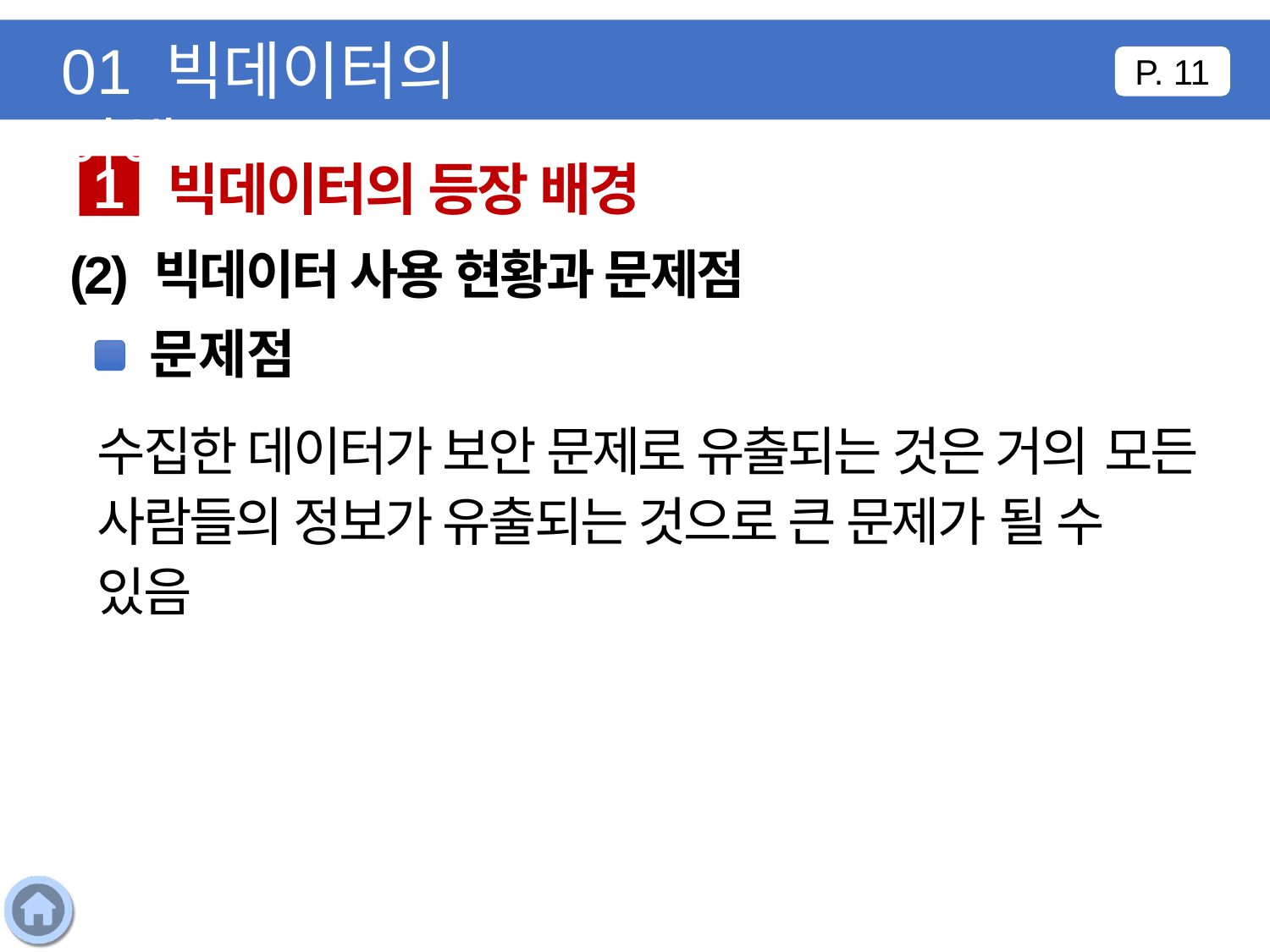

01 빅데이터의 이해
P. 11
빅데이터의 등장 배경
1
(2) 빅데이터 사용 현황과 문제점
문제점

수집한 데이터가 보안 문제로 유출되는 것은 거의 모든 사람들의 정보가 유출되는 것으로 큰 문제가 될 수 있음